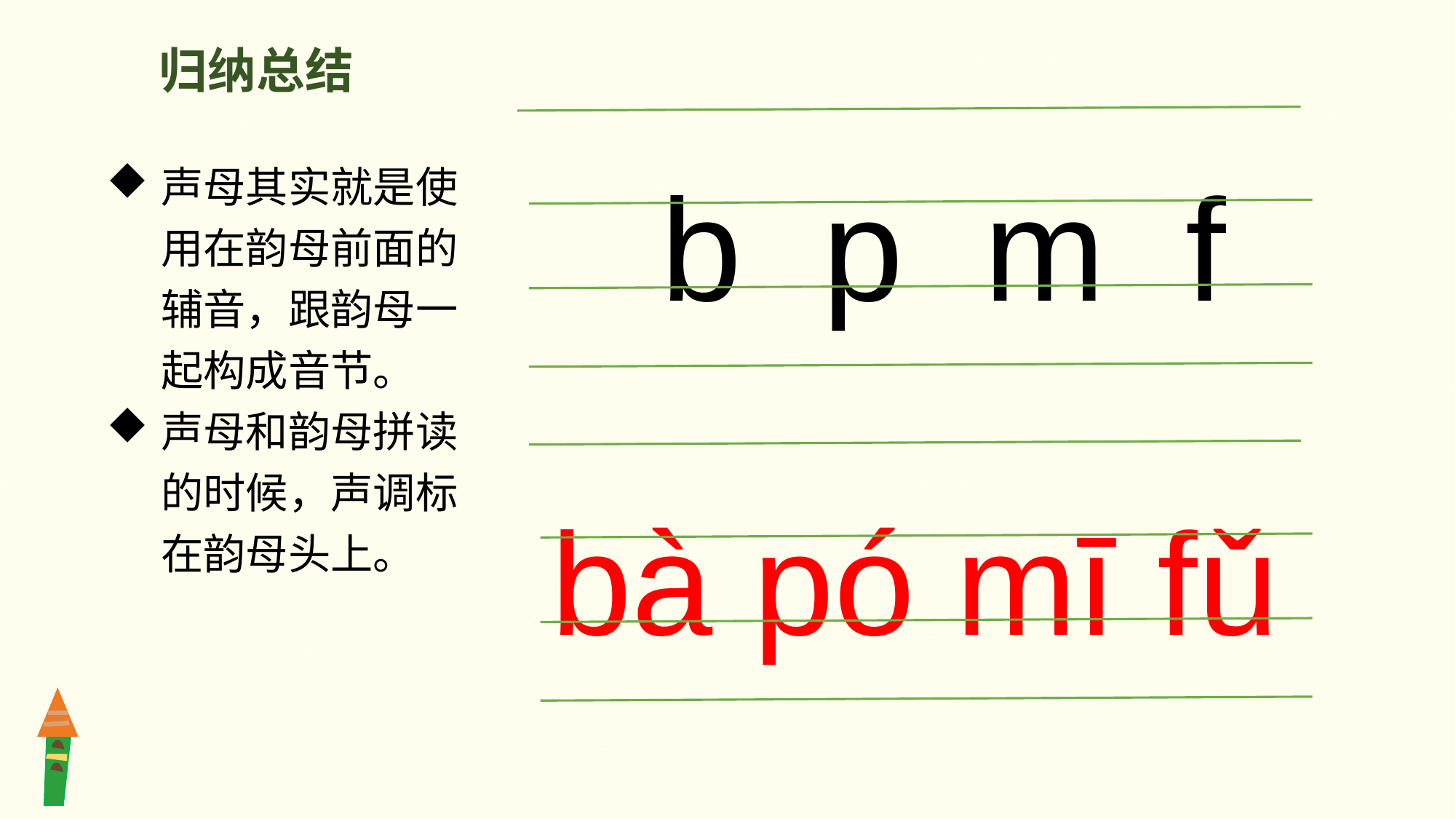

归纳总结
   b  p  m  f
声母其实就是使用在韵母前面的辅音，跟韵母一起构成音节。
声母和韵母拼读的时候，声调标在韵母头上。

bà pó mī fǔ